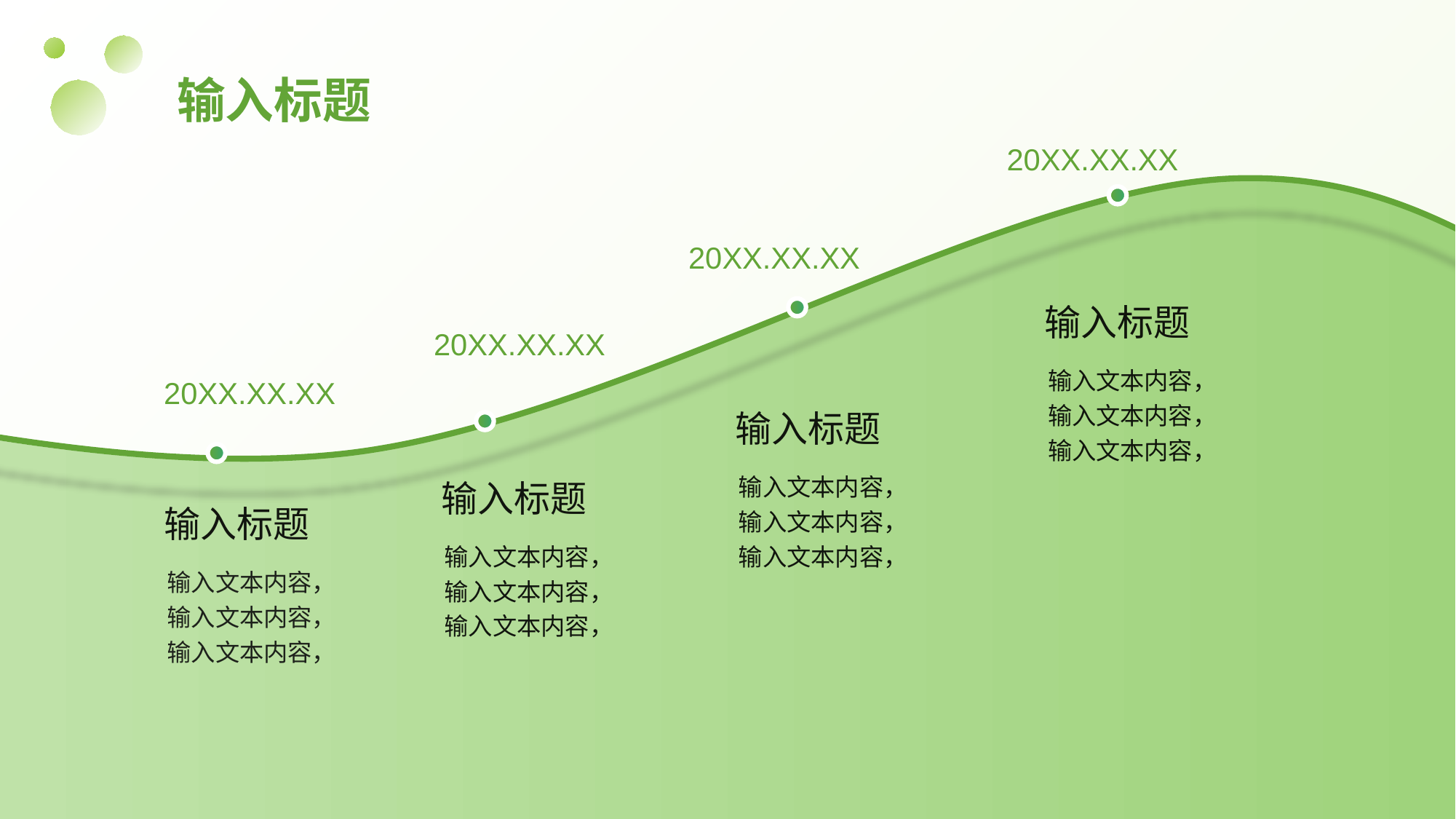

# 输入标题

20XX.XX.XX

20XX.XX.XX
输入标题
输入文本内容，输入文本内容，
输入文本内容，

20XX.XX.XX
20XX.XX.XX
输入标题
输入文本内容，输入文本内容，
输入文本内容，

输入标题
输入文本内容，输入文本内容，
输入文本内容，

输入标题
输入文本内容，输入文本内容，
输入文本内容，